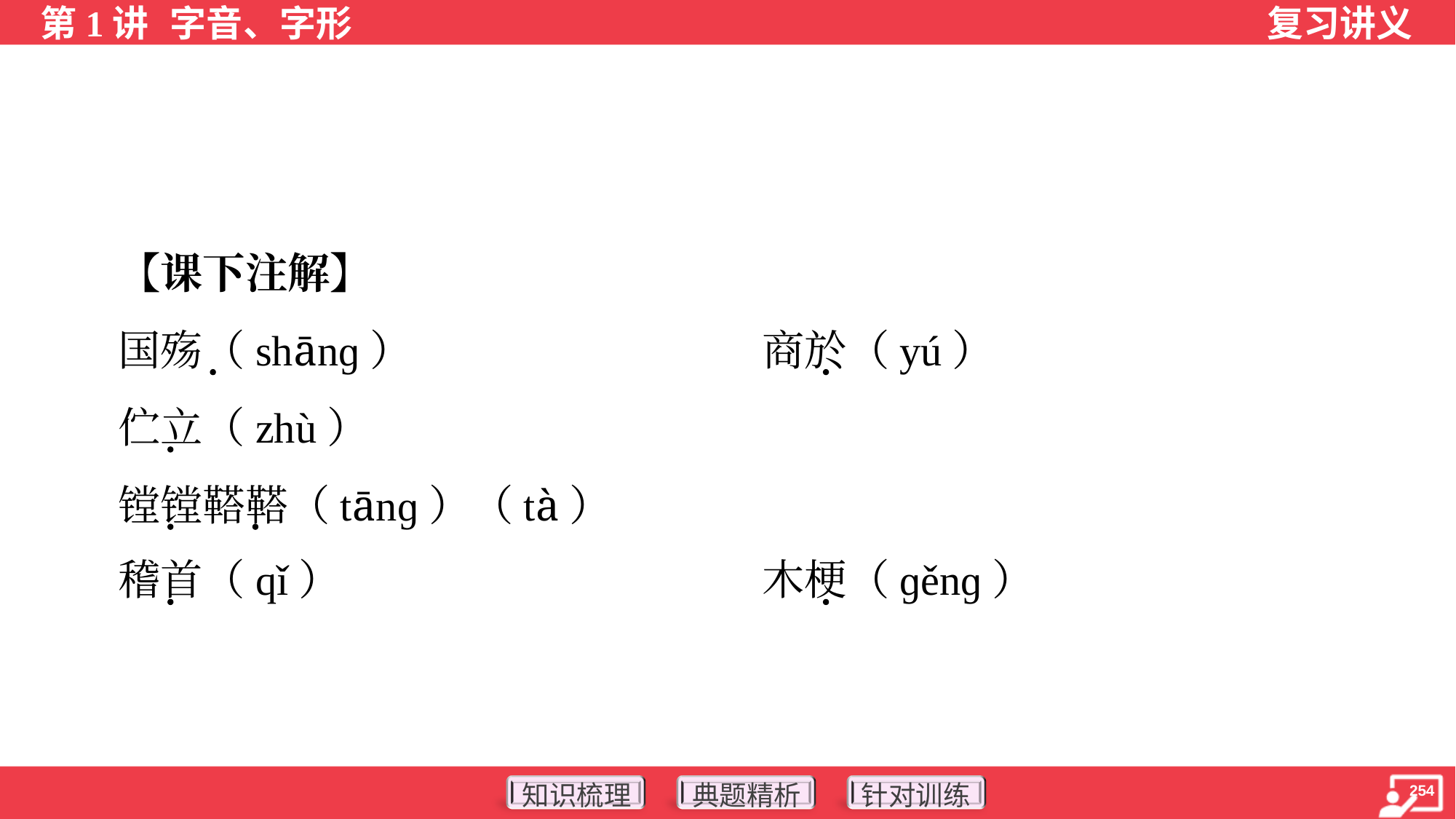

【课下注解】
    国殇（shānɡ）	商於（yú）
    伫立（zhù）
    镗镗鞳鞳（tānɡ）（tà）
    稽首（qǐ）	木梗（ɡěnɡ）